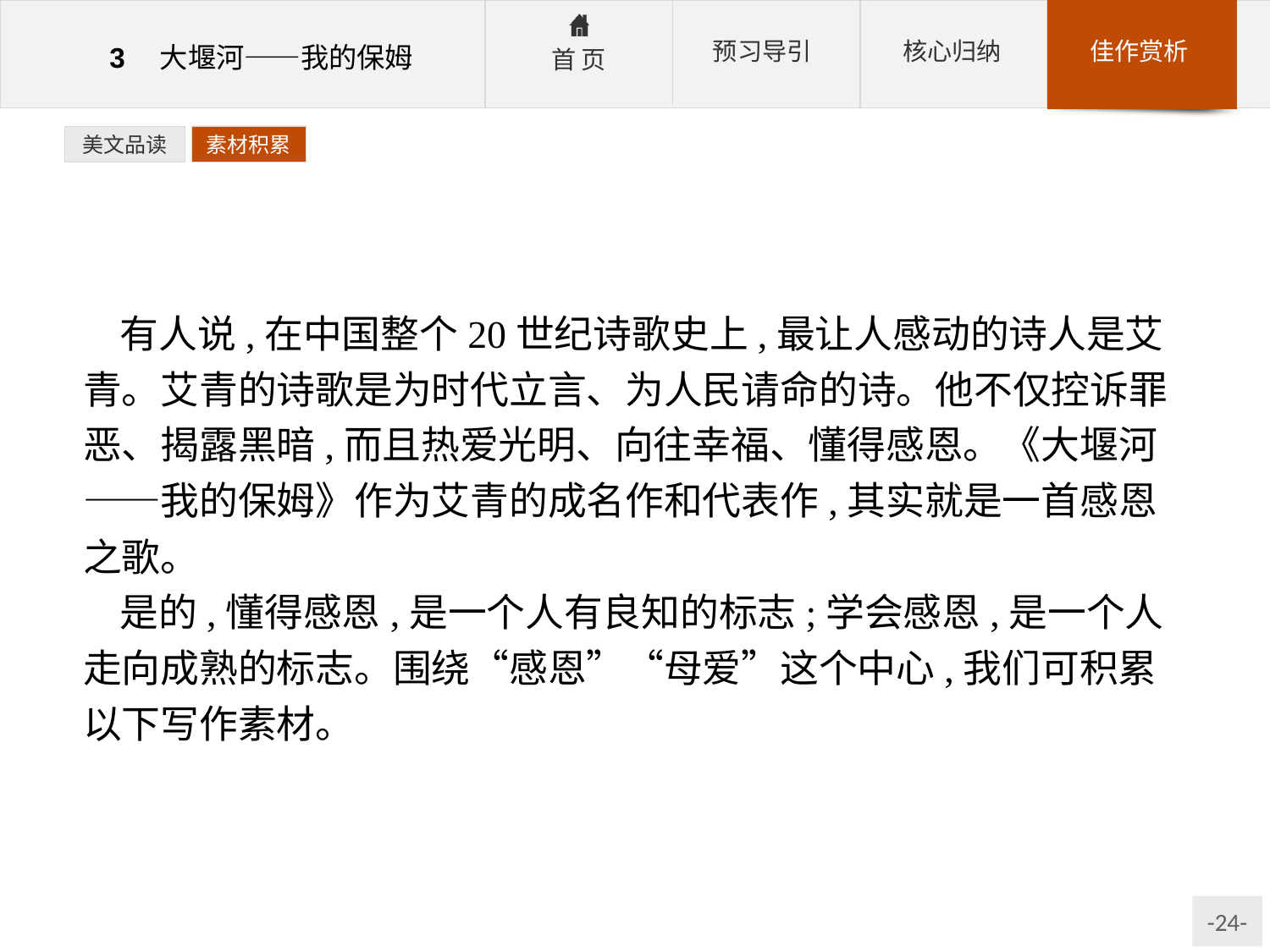

美文品读
素材积累
有人说,在中国整个20世纪诗歌史上,最让人感动的诗人是艾青。艾青的诗歌是为时代立言、为人民请命的诗。他不仅控诉罪恶、揭露黑暗,而且热爱光明、向往幸福、懂得感恩。《大堰河——我的保姆》作为艾青的成名作和代表作,其实就是一首感恩之歌。
是的,懂得感恩,是一个人有良知的标志;学会感恩,是一个人走向成熟的标志。围绕“感恩”“母爱”这个中心,我们可积累以下写作素材。